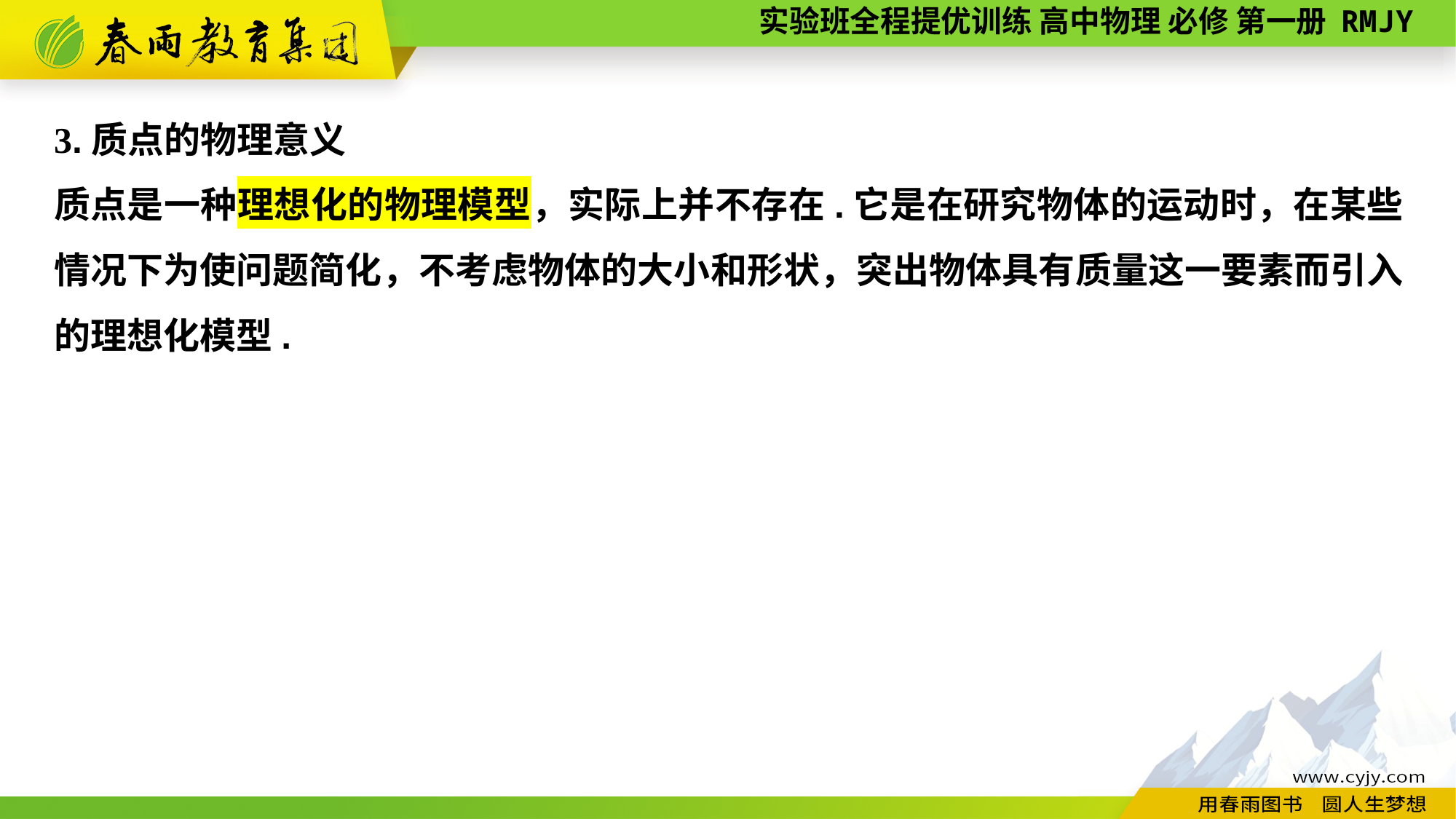

3.质点的物理意义
质点是一种理想化的物理模型，实际上并不存在.它是在研究物体的运动时，在某些情况下为使问题简化，不考虑物体的大小和形状，突出物体具有质量这一要素而引入的理想化模型.